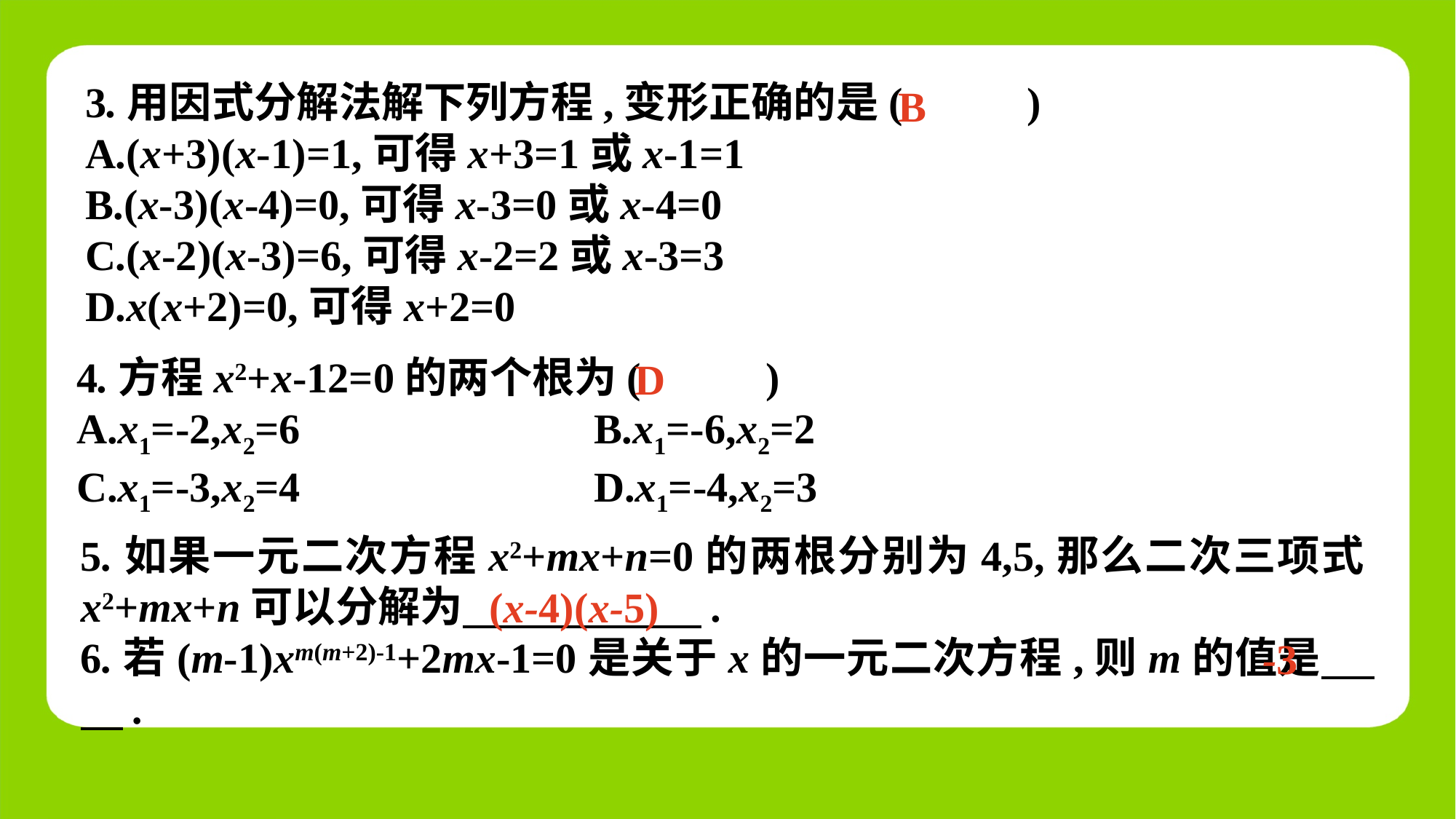

3.用因式分解法解下列方程,变形正确的是(　  　)
A.(x+3)(x-1)=1,可得x+3=1或x-1=1
B.(x-3)(x-4)=0,可得x-3=0或x-4=0
C.(x-2)(x-3)=6,可得x-2=2或x-3=3
D.x(x+2)=0,可得x+2=0
B
4.方程x2+x-12=0的两个根为(　  　)
A.x1=-2,x2=6	                  B.x1=-6,x2=2
C.x1=-3,x2=4	                  D.x1=-4,x2=3
D
5.如果一元二次方程x2+mx+n=0的两根分别为4,5,那么二次三项式x2+mx+n可以分解为　                　.
6.若(m-1)xm(m+2)-1+2mx-1=0是关于x的一元二次方程,则m的值是　  　.
(x-4)(x-5)
-3